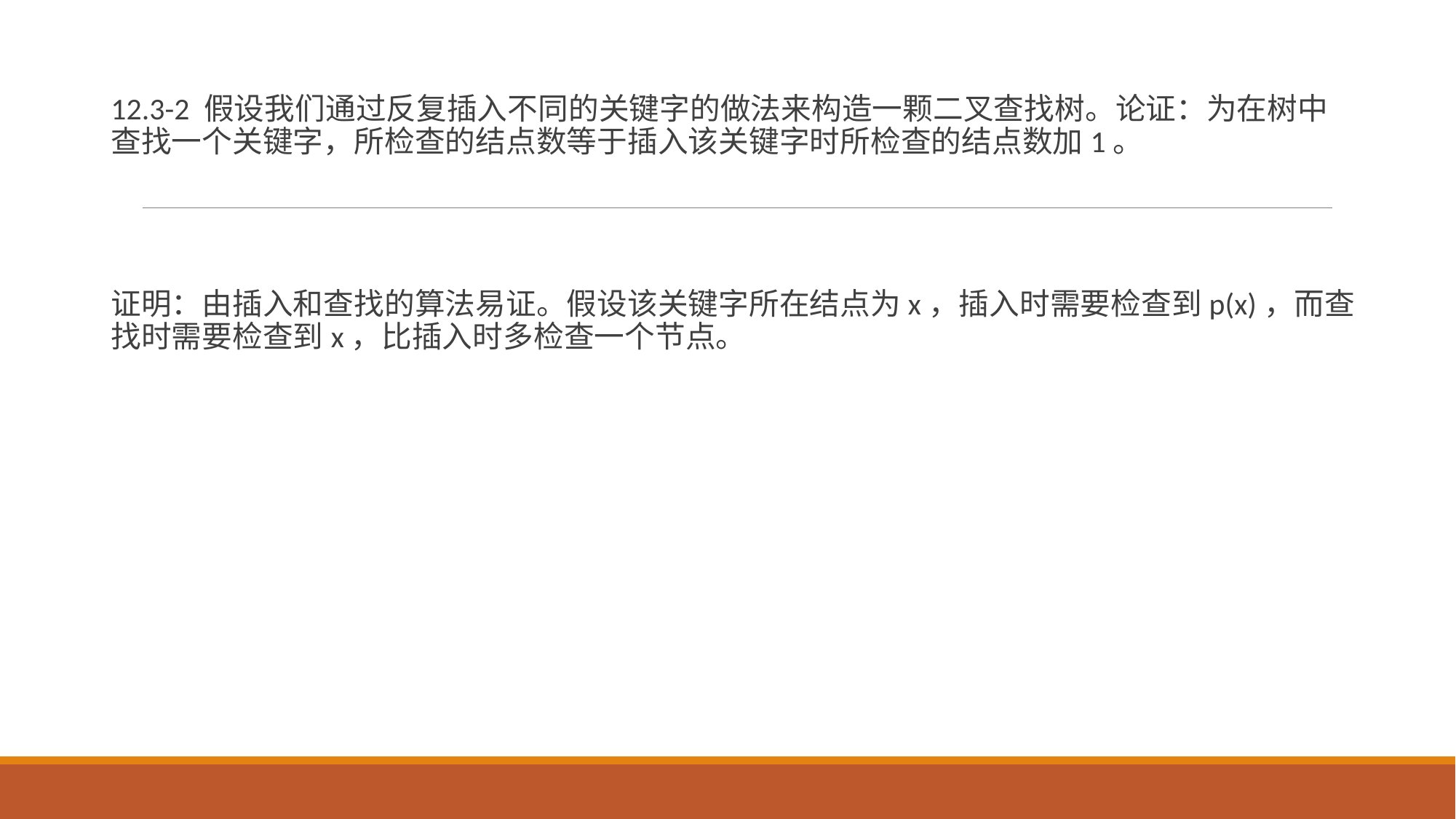

12.3-2 假设我们通过反复插入不同的关键字的做法来构造一颗二叉查找树。论证：为在树中查找一个关键字，所检查的结点数等于插入该关键字时所检查的结点数加1。

证明：由插入和查找的算法易证。假设该关键字所在结点为x，插入时需要检查到p(x)，而查找时需要检查到x，比插入时多检查一个节点。